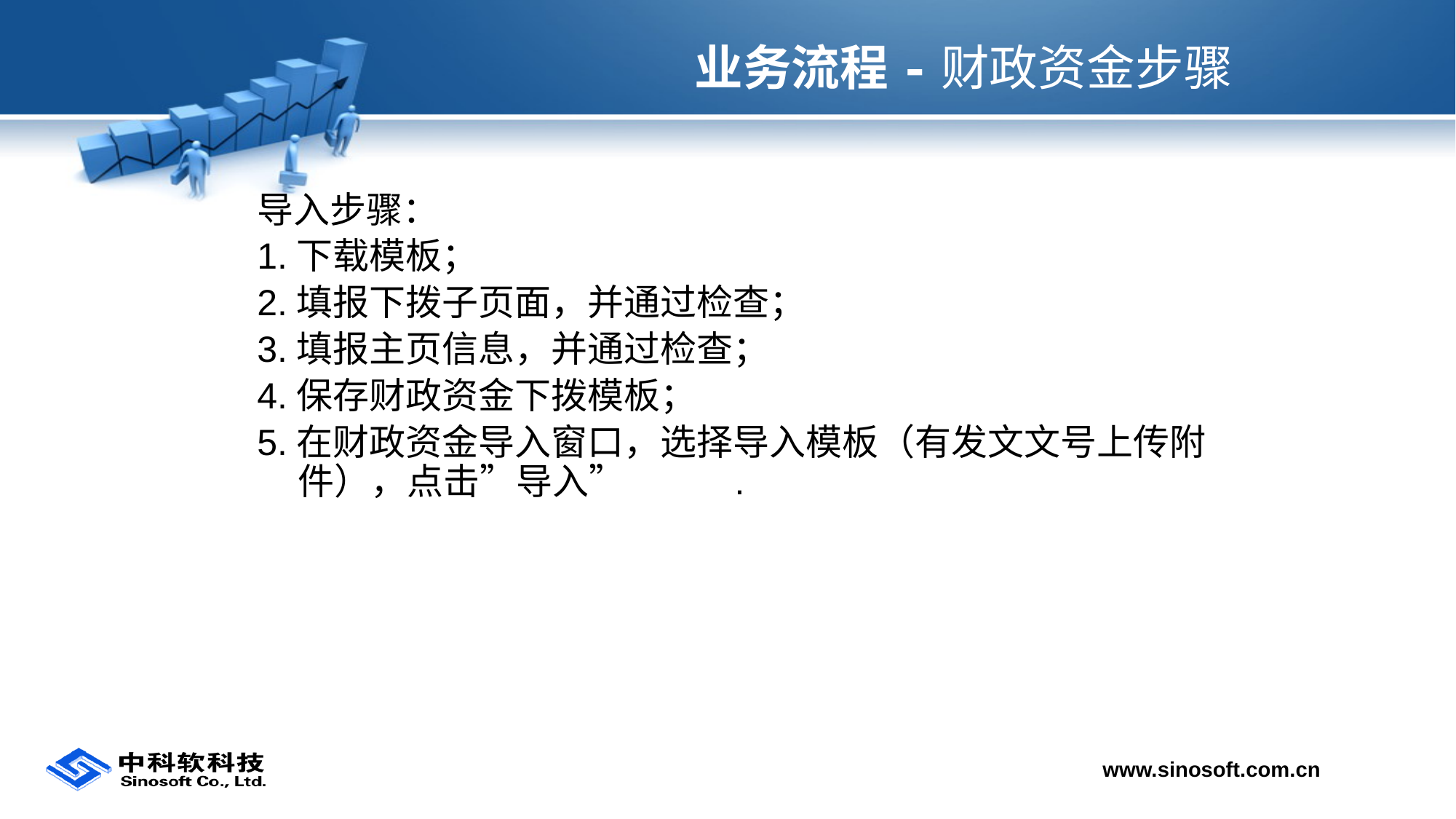

# 业务流程-财政资金步骤

导入步骤：
1.下载模板；
2.填报下拨子页面，并通过检查；
3.填报主页信息，并通过检查；
4.保存财政资金下拨模板；
5.在财政资金导入窗口，选择导入模板（有发文文号上传附件），点击”导入”	.